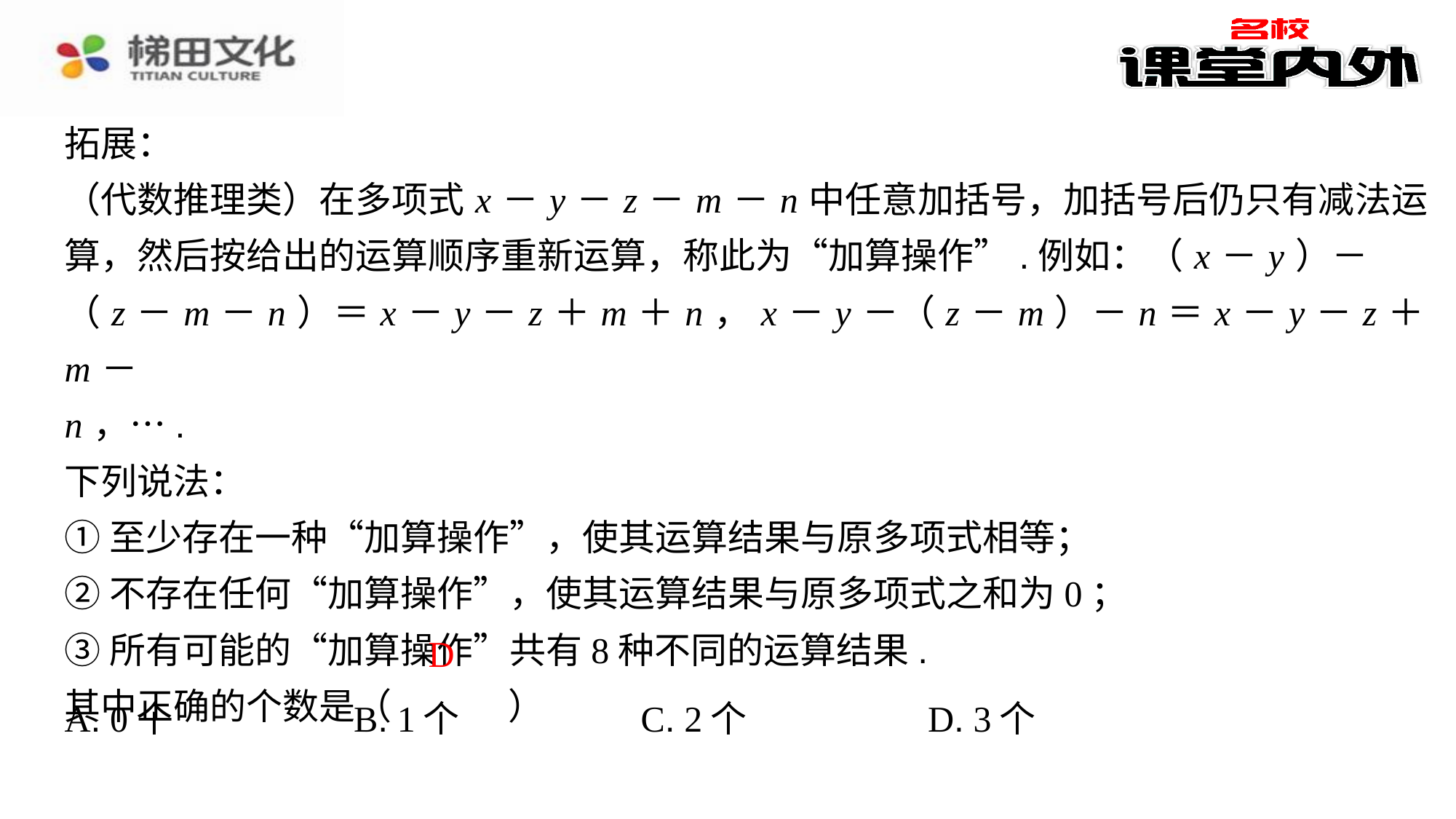

拓展：
（代数推理类）在多项式 x － y － z － m － n 中任意加括号，加括号后仍只有减法运
算，然后按给出的运算顺序重新运算，称此为“加算操作”.例如：（ x － y ）－
（ z － m － n ）＝ x － y － z ＋ m ＋ n ， x － y －（ z － m ）－ n ＝ x － y － z ＋ m －
n ，….
下列说法：
①至少存在一种“加算操作”，使其运算结果与原多项式相等；
②不存在任何“加算操作”，使其运算结果与原多项式之和为0；
③所有可能的“加算操作”共有8种不同的运算结果.
其中正确的个数是（　D　）
D
| A. 0个 | B. 1个 | C. 2个 | D. 3个 |
| --- | --- | --- | --- |